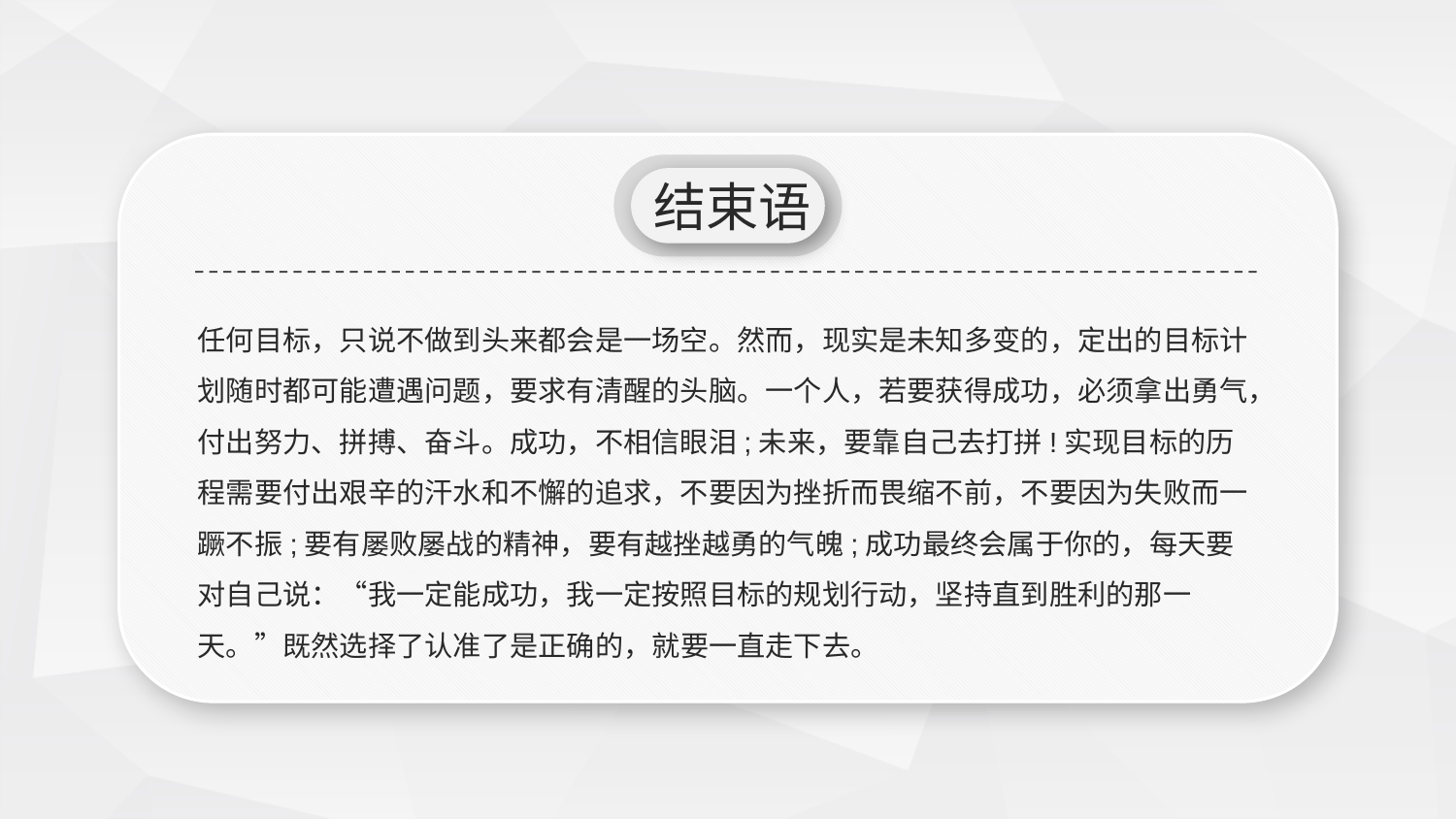

结束语

任何目标，只说不做到头来都会是一场空。然而，现实是未知多变的，定出的目标计划随时都可能遭遇问题，要求有清醒的头脑。一个人，若要获得成功，必须拿出勇气，付出努力、拼搏、奋斗。成功，不相信眼泪;未来，要靠自己去打拼!实现目标的历程需要付出艰辛的汗水和不懈的追求，不要因为挫折而畏缩不前，不要因为失败而一蹶不振;要有屡败屡战的精神，要有越挫越勇的气魄;成功最终会属于你的，每天要对自己说：“我一定能成功，我一定按照目标的规划行动，坚持直到胜利的那一天。”既然选择了认准了是正确的，就要一直走下去。